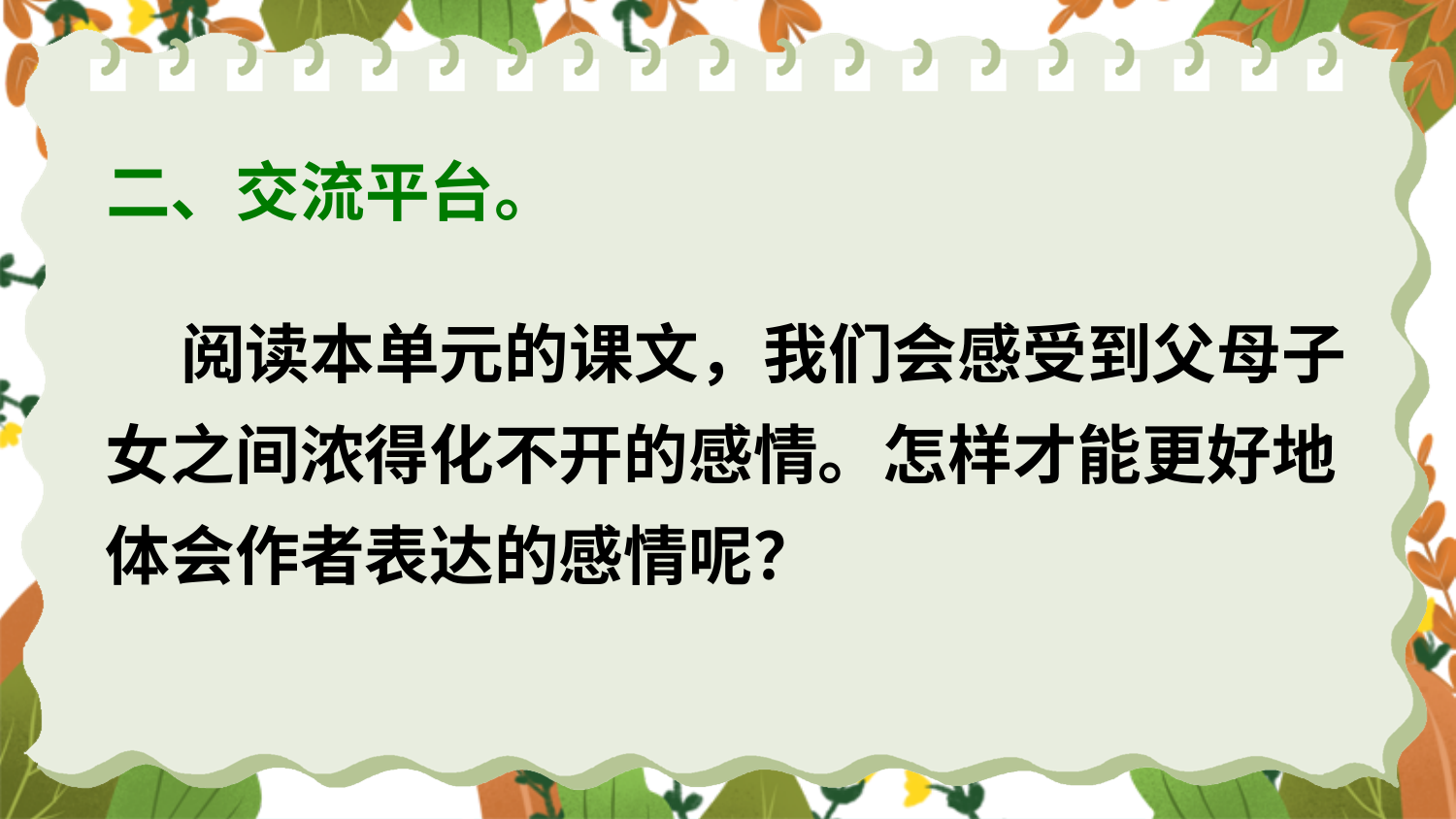

二、交流平台。
    阅读本单元的课文，我们会感受到父母子女之间浓得化不开的感情。怎样才能更好地体会作者表达的感情呢？